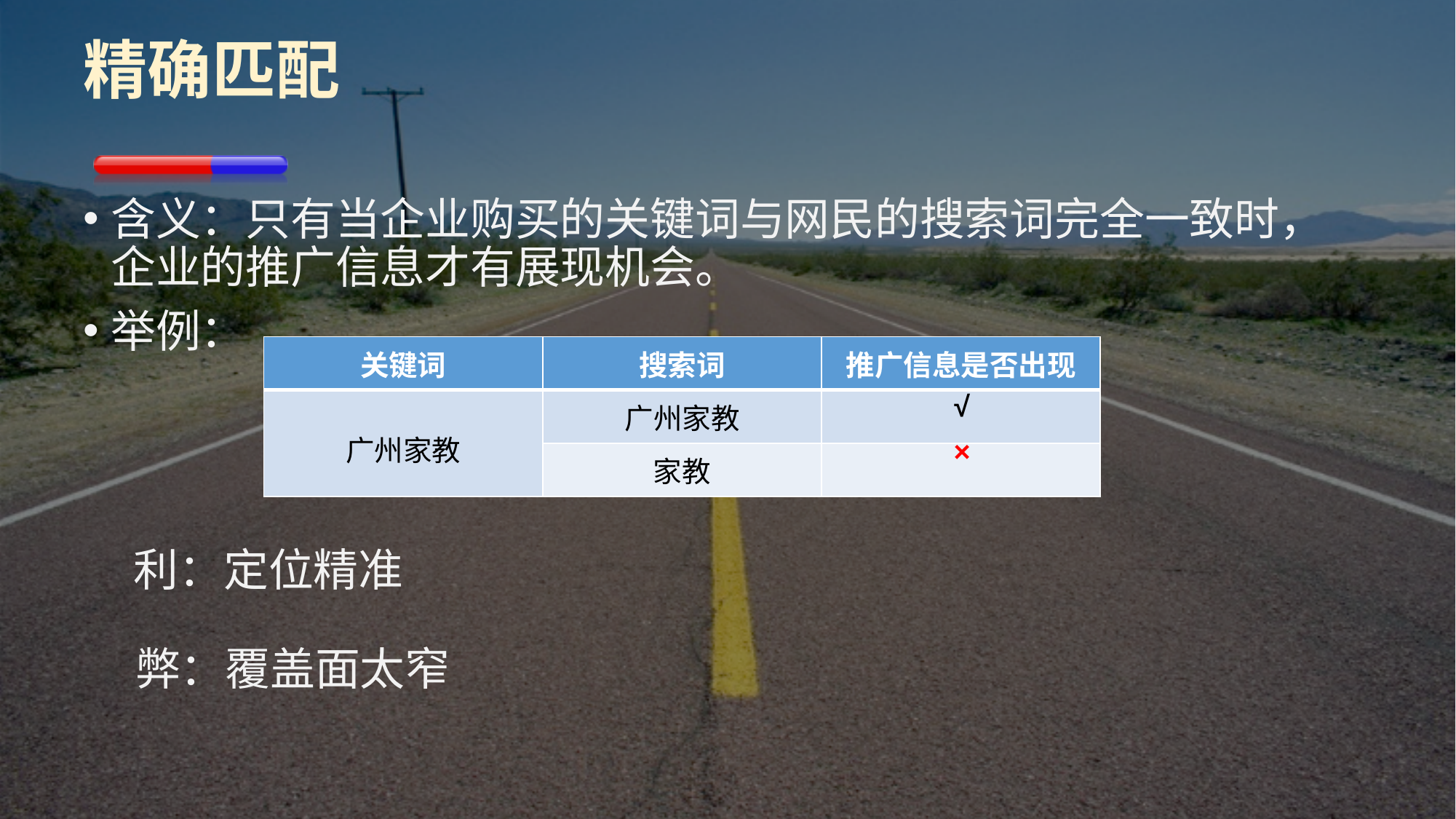

# 精确匹配
含义：只有当企业购买的关键词与网民的搜索词完全一致时，    企业的推广信息才有展现机会。
举例：

| 关键词 | 搜索词 | 推广信息是否出现 |
| --- | --- | --- |
| 广州家教 | 广州家教 |  |
|  | 家教 |  |
√
×
利：定位精准

弊：覆盖面太窄